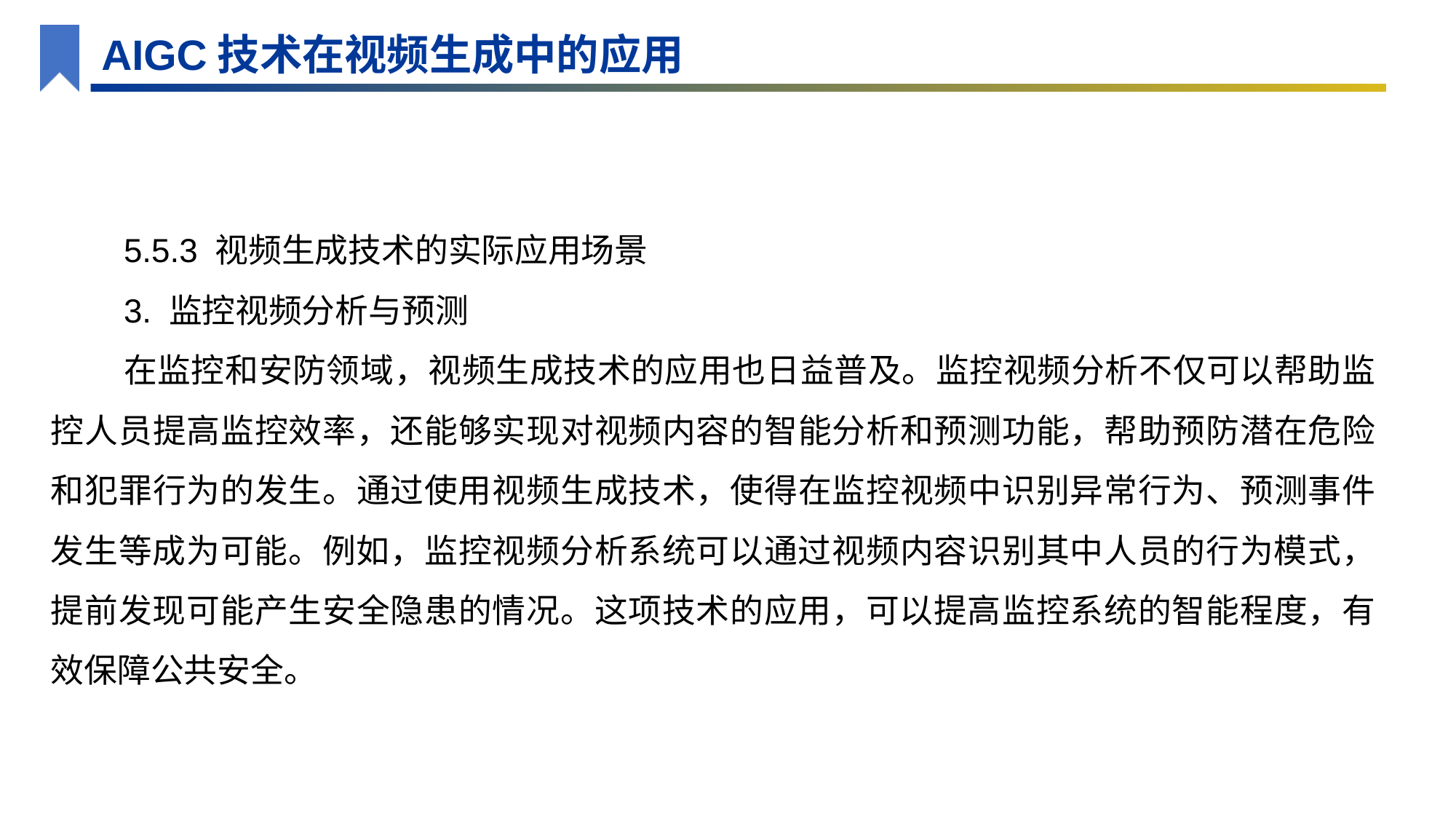

AIGC技术在视频生成中的应用
5.5.3 视频生成技术的实际应用场景
3. 监控视频分析与预测
在监控和安防领域，视频生成技术的应用也日益普及。监控视频分析不仅可以帮助监控人员提高监控效率，还能够实现对视频内容的智能分析和预测功能，帮助预防潜在危险和犯罪行为的发生。通过使用视频生成技术，使得在监控视频中识别异常行为、预测事件发生等成为可能。例如，监控视频分析系统可以通过视频内容识别其中人员的行为模式，提前发现可能产生安全隐患的情况。这项技术的应用，可以提高监控系统的智能程度，有效保障公共安全。